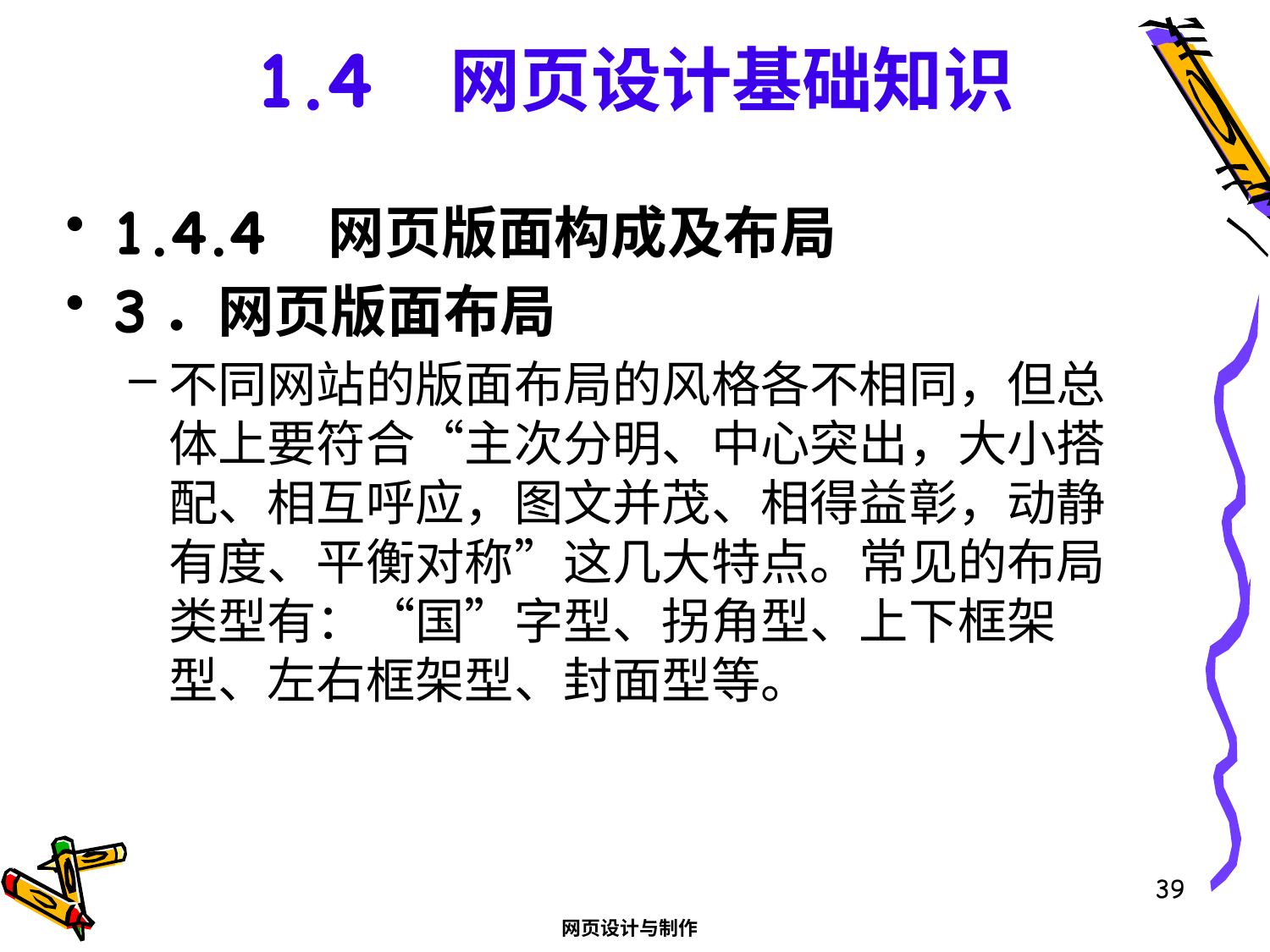

# 1.4  网页设计基础知识
1.4.4  网页版面构成及布局
3．网页版面布局
不同网站的版面布局的风格各不相同，但总体上要符合“主次分明、中心突出，大小搭配、相互呼应，图文并茂、相得益彰，动静有度、平衡对称”这几大特点。常见的布局类型有：“国”字型、拐角型、上下框架型、左右框架型、封面型等。
39
网页设计与制作